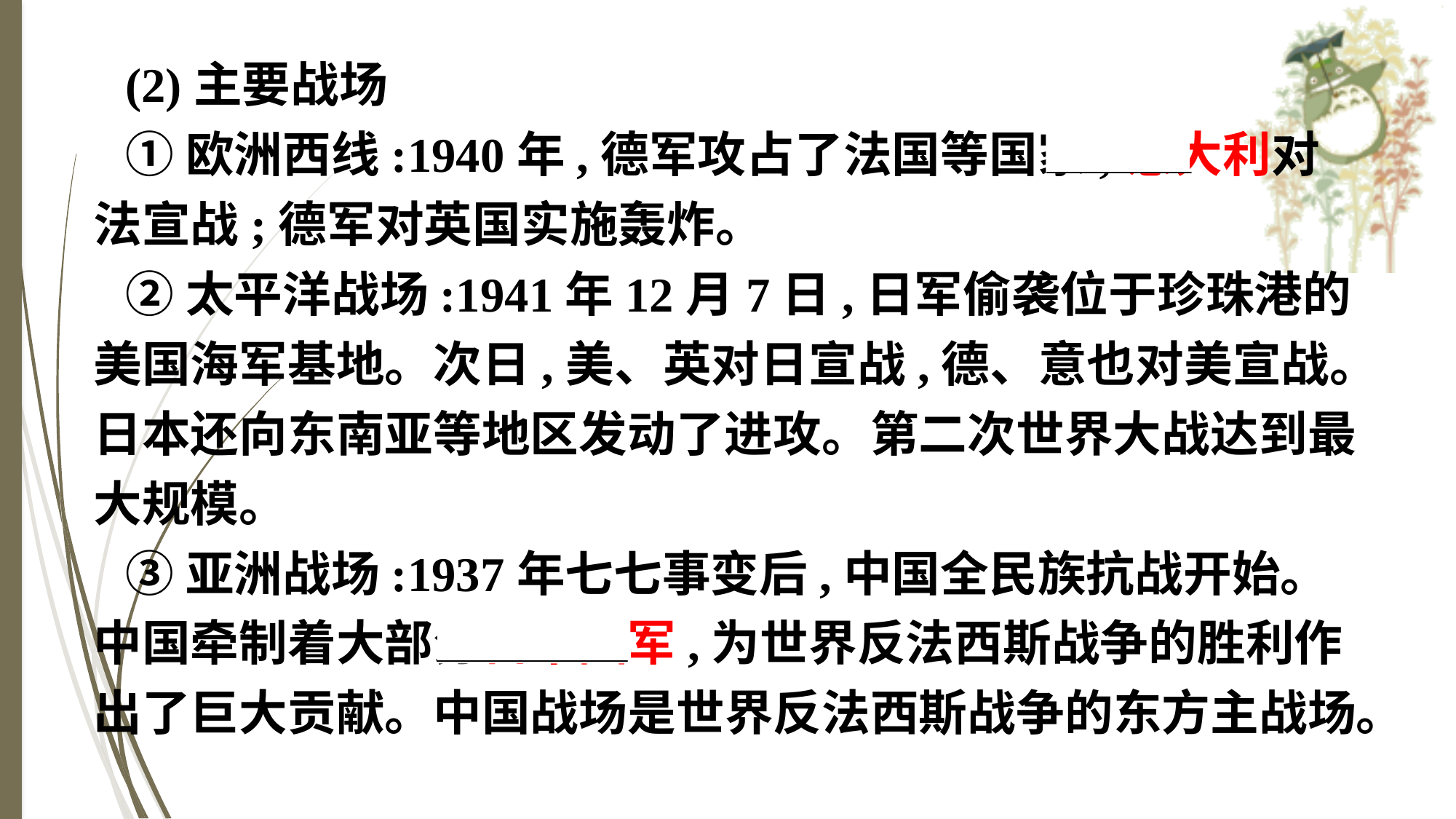

(2)主要战场
①欧洲西线:1940年,德军攻占了法国等国家;意大利对法宣战;德军对英国实施轰炸。
②太平洋战场:1941年12月7日,日军偷袭位于珍珠港的美国海军基地。次日,美、英对日宣战,德、意也对美宣战。日本还向东南亚等地区发动了进攻。第二次世界大战达到最大规模。
③亚洲战场:1937年七七事变后,中国全民族抗战开始。中国牵制着大部分日本陆军,为世界反法西斯战争的胜利作出了巨大贡献。中国战场是世界反法西斯战争的东方主战场。